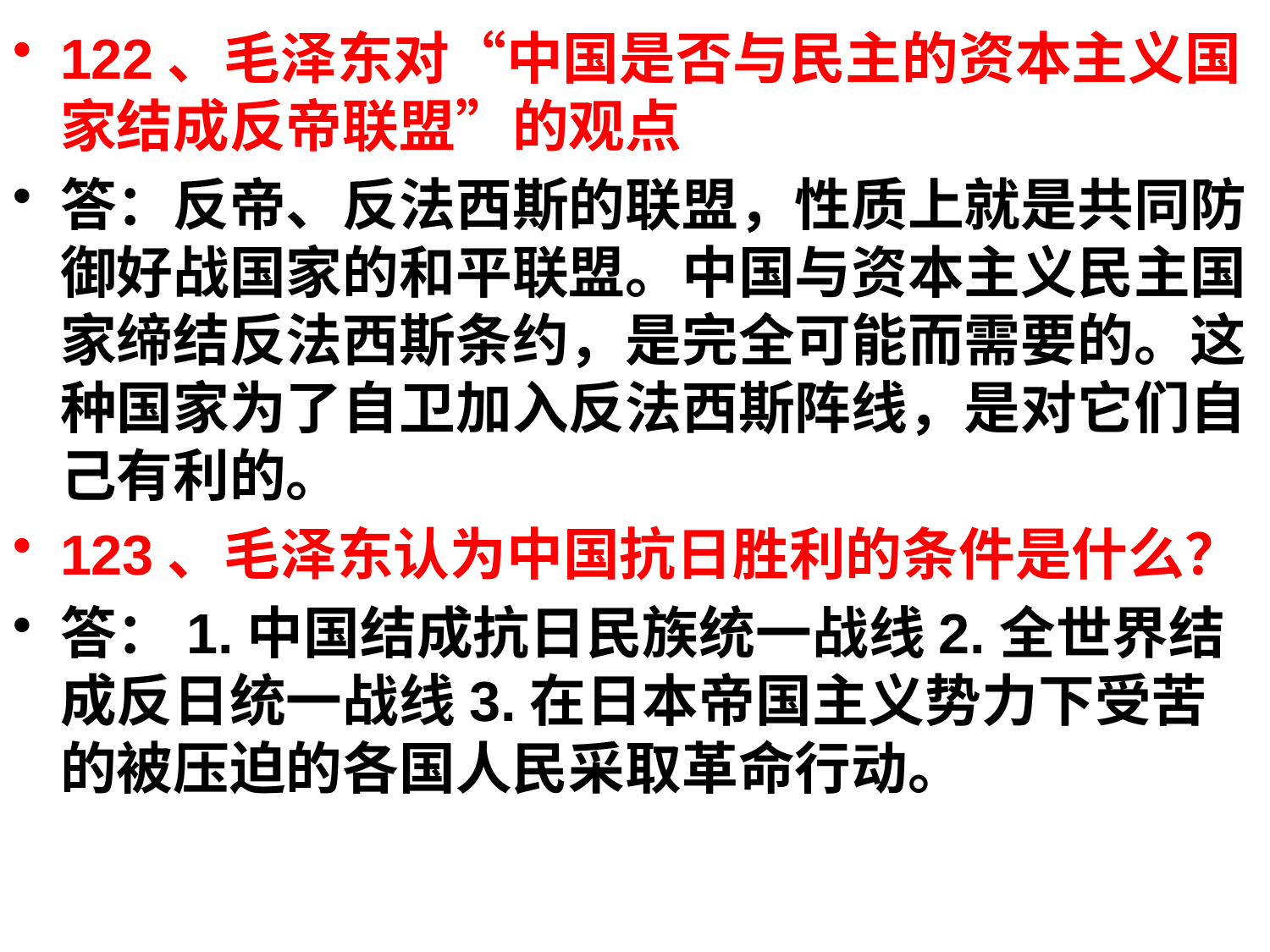

122、毛泽东对“中国是否与民主的资本主义国家结成反帝联盟”的观点
答：反帝、反法西斯的联盟，性质上就是共同防御好战国家的和平联盟。中国与资本主义民主国家缔结反法西斯条约，是完全可能而需要的。这种国家为了自卫加入反法西斯阵线，是对它们自己有利的。
123、毛泽东认为中国抗日胜利的条件是什么？
答：1.中国结成抗日民族统一战线2.全世界结成反日统一战线3.在日本帝国主义势力下受苦的被压迫的各国人民采取革命行动。

#